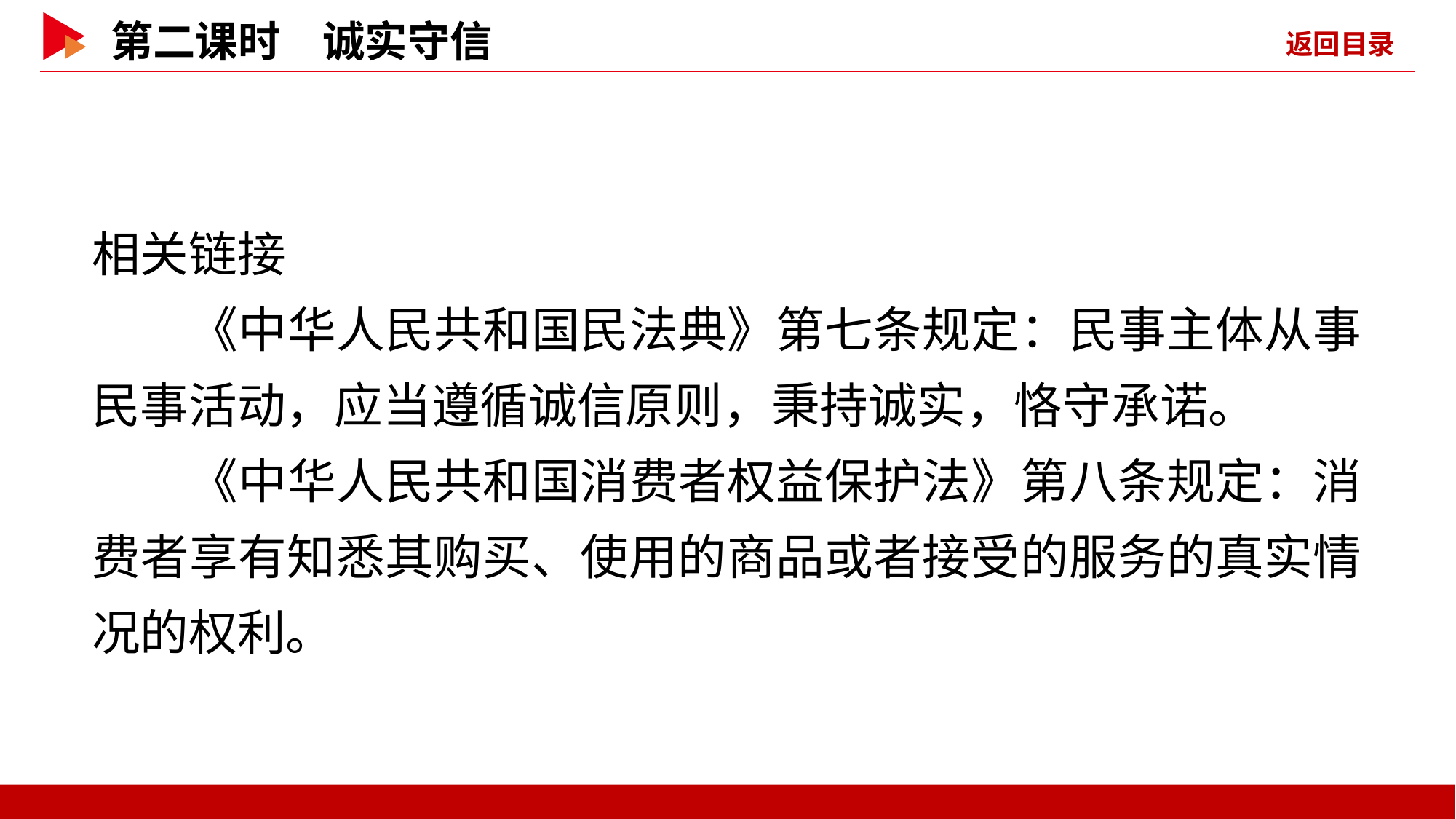

相关链接
　　《中华人民共和国民法典》第七条规定：民事主体从事民事活动，应当遵循诚信原则，秉持诚实，恪守承诺。
　　《中华人民共和国消费者权益保护法》第八条规定：消费者享有知悉其购买、使用的商品或者接受的服务的真实情况的权利。